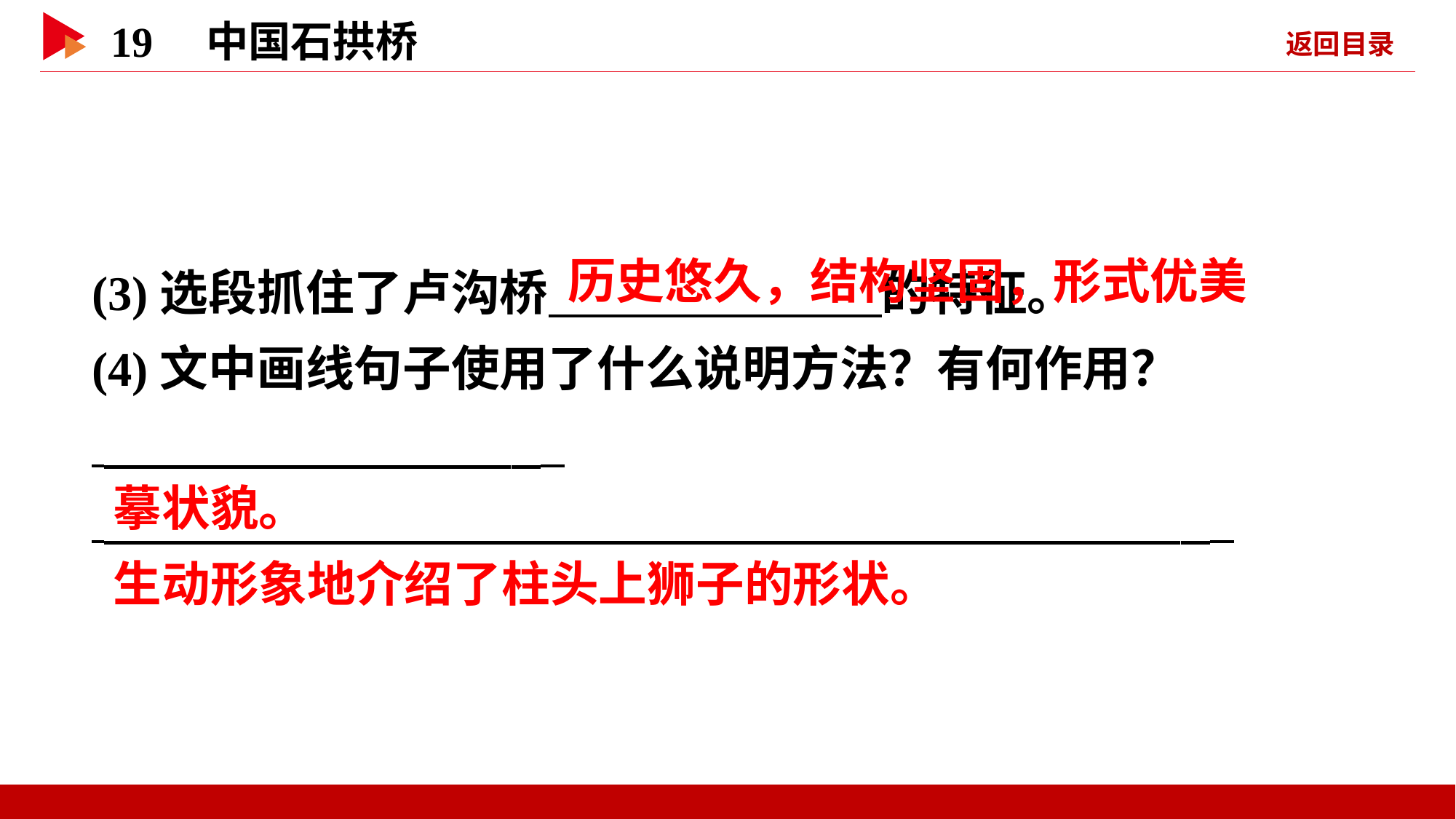

(3)选段抓住了卢沟桥                              的特征。
(4)文中画线句子使用了什么说明方法？有何作用？
               _
                                      _
 历史悠久，结构坚固，形式优美
 摹状貌。
 生动形象地介绍了柱头上狮子的形状。